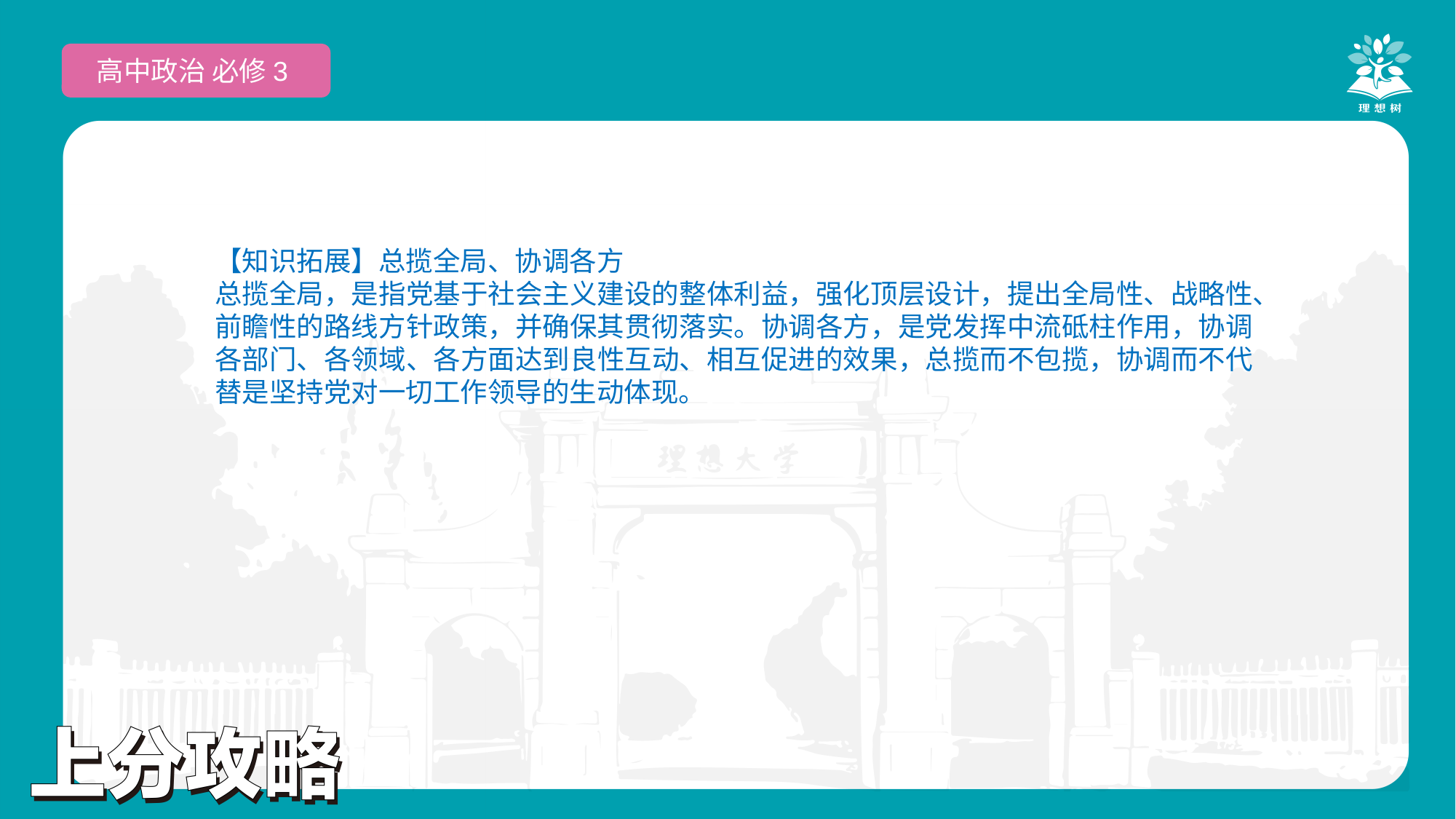

高中政治 必修3
【知识拓展】总揽全局、协调各方
总揽全局，是指党基于社会主义建设的整体利益，强化顶层设计，提出全局性、战略性、前瞻性的路线方针政策，并确保其贯彻落实。协调各方，是党发挥中流砥柱作用，协调各部门、各领域、各方面达到良性互动、相互促进的效果，总揽而不包揽，协调而不代替是坚持党对一切工作领导的生动体现。